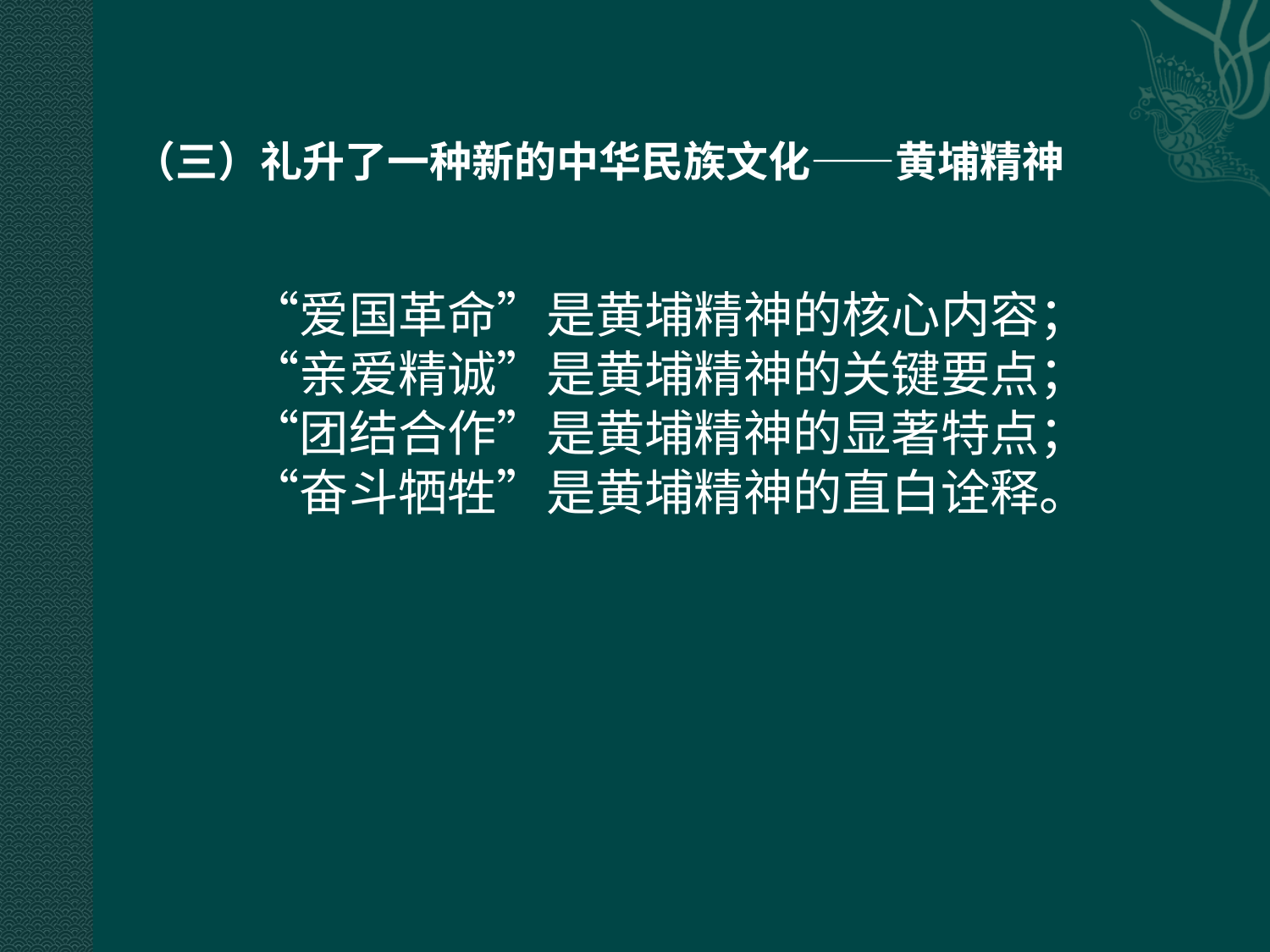

（三）礼升了一种新的中华民族文化——黄埔精神
　“爱国革命”是黄埔精神的核心内容；
　“亲爱精诚”是黄埔精神的关键要点；
　“团结合作”是黄埔精神的显著特点；
　“奋斗牺牲”是黄埔精神的直白诠释。